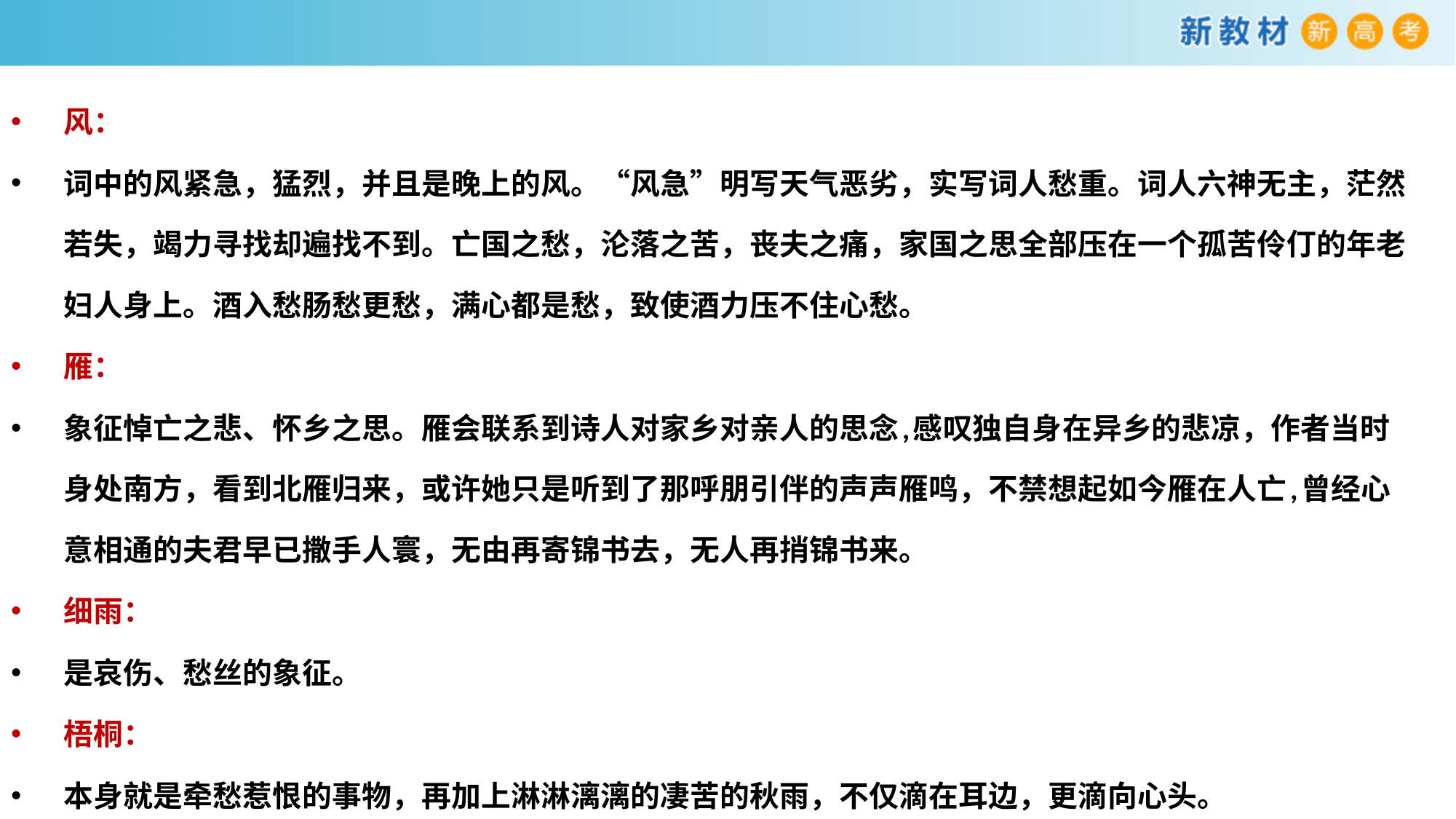

风：
词中的风紧急，猛烈，并且是晚上的风。“风急”明写天气恶劣，实写词人愁重。词人六神无主，茫然若失，竭力寻找却遍找不到。亡国之愁，沦落之苦，丧夫之痛，家国之思全部压在一个孤苦伶仃的年老妇人身上。酒入愁肠愁更愁，满心都是愁，致使酒力压不住心愁。
雁：
象征悼亡之悲、怀乡之思。雁会联系到诗人对家乡对亲人的思念,感叹独自身在异乡的悲凉，作者当时身处南方，看到北雁归来，或许她只是听到了那呼朋引伴的声声雁鸣，不禁想起如今雁在人亡,曾经心意相通的夫君早已撒手人寰，无由再寄锦书去，无人再捎锦书来。
细雨：
是哀伤、愁丝的象征。
梧桐：
本身就是牵愁惹恨的事物，再加上淋淋漓漓的凄苦的秋雨，不仅滴在耳边，更滴向心头。